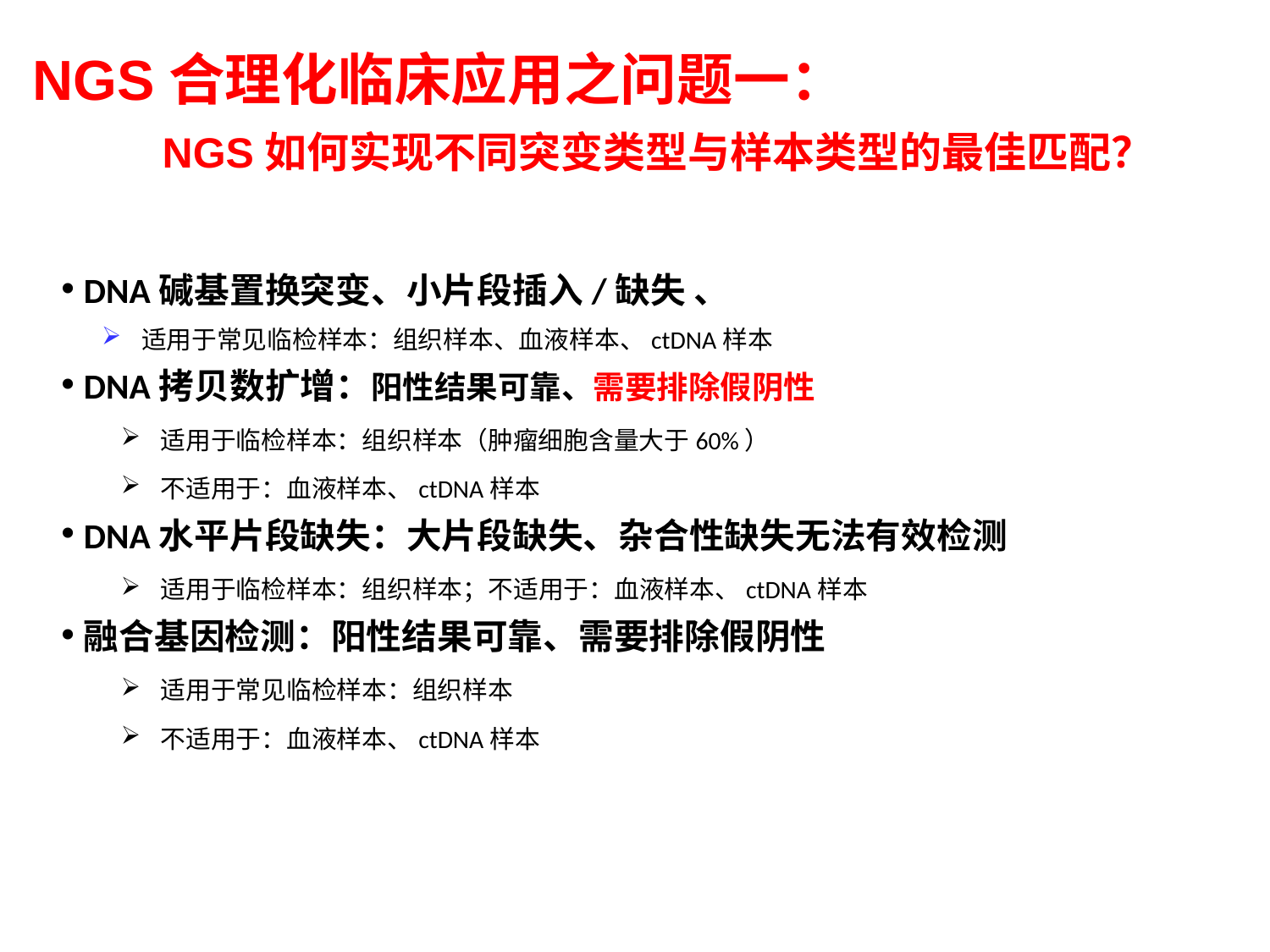

NGS合理化临床应用之问题一：
         NGS如何实现不同突变类型与样本类型的最佳匹配？
DNA碱基置换突变、小片段插入/缺失 、
适用于常见临检样本：组织样本、血液样本、ctDNA样本
DNA拷贝数扩增：阳性结果可靠、需要排除假阴性
适用于临检样本：组织样本（肿瘤细胞含量大于60%）
不适用于：血液样本、ctDNA样本
DNA水平片段缺失：大片段缺失、杂合性缺失无法有效检测
适用于临检样本：组织样本；不适用于：血液样本、ctDNA样本
融合基因检测：阳性结果可靠、需要排除假阴性
适用于常见临检样本：组织样本
不适用于：血液样本、ctDNA样本